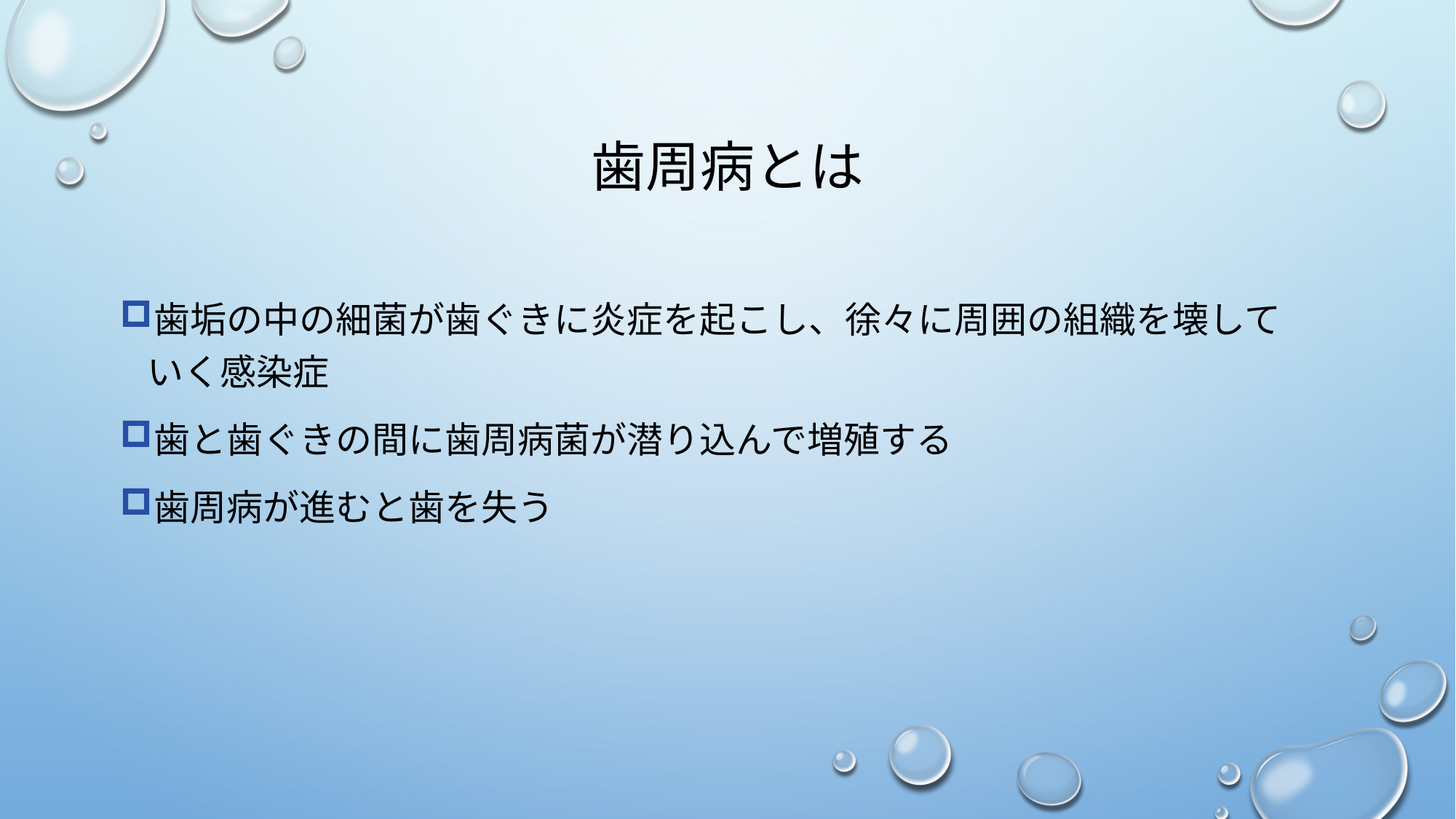

# 歯周病とは
歯垢の中の細菌が歯ぐきに炎症を起こし、徐々に周囲の組織を壊していく感染症
歯と歯ぐきの間に歯周病菌が潜り込んで増殖する
歯周病が進むと歯を失う